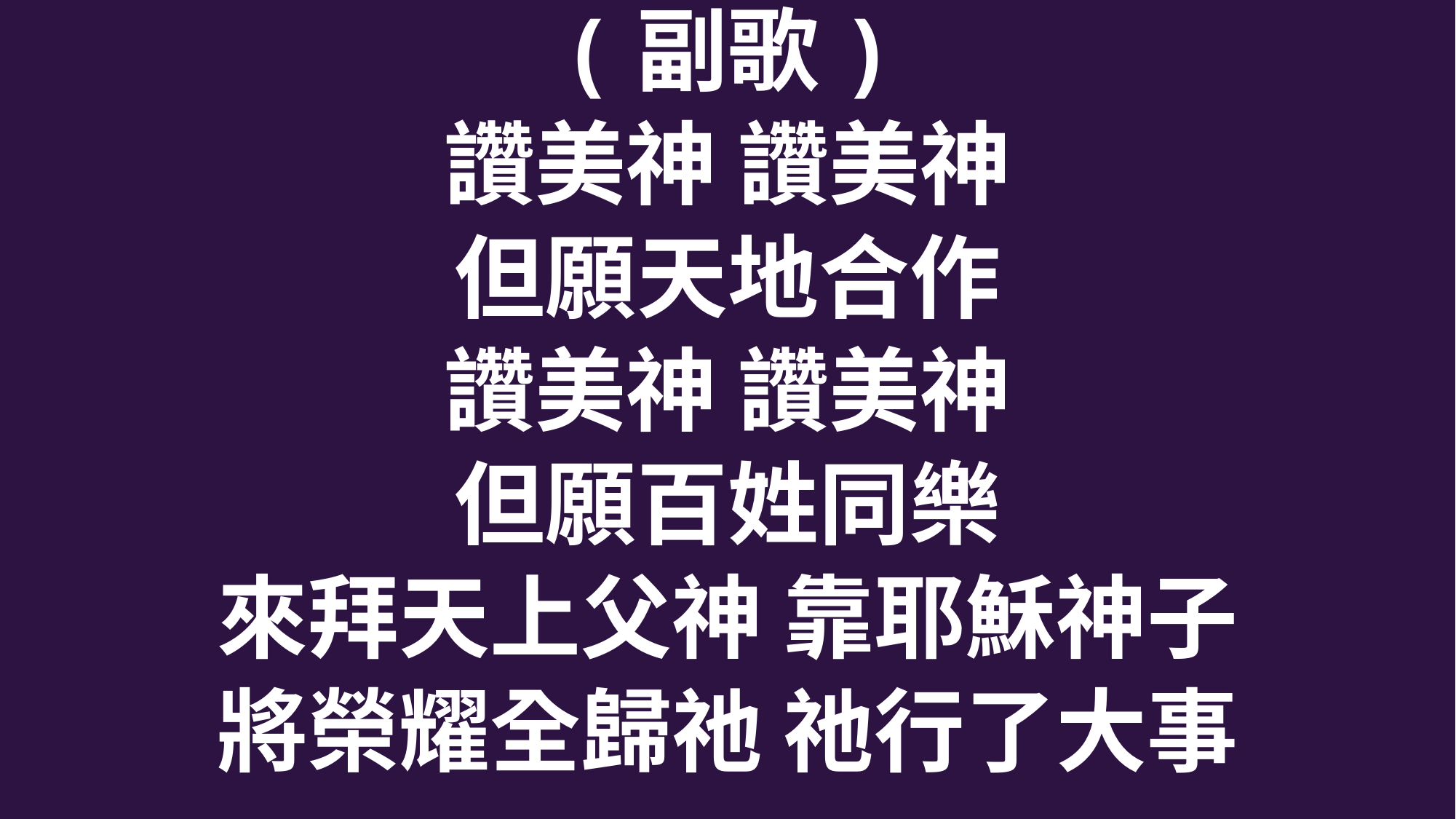

(副歌)
讚美神 讚美神
但願天地合作
讚美神 讚美神
但願百姓同樂
來拜天上父神 靠耶穌神子
將榮耀全歸祂 祂行了大事